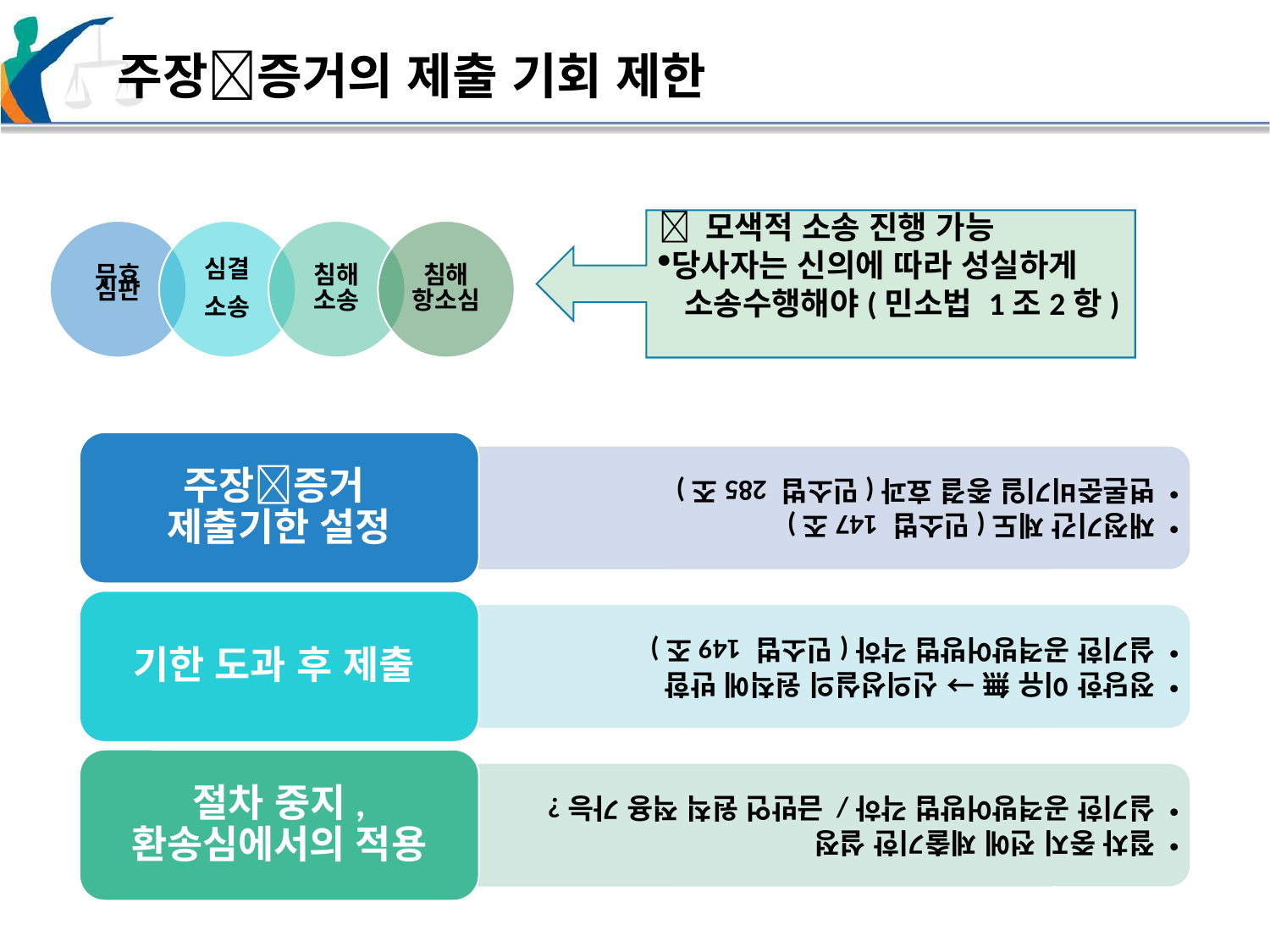

주장⋅증거의 제출 기회 제한
무효
심판
심결
취소
소송
침해
소송
침해
항소심
• 모색적 소송 진행 가능
당사자는 신의에 따라 성실하게
  소송수행해야(민소법 1조2항)
재정기간 제도(민소법 147조)
변론준비기일 종결 효과(민소법 285조)
주장⋅증거
제출기한 설정
정당한 이유 無 → 신의성실의 원칙에 반함
실기한 공격방어방법 각하(민소법 149조)
기한 도과 후 제출
절차 중지 전에 제출기한 설정
실기한 공격방어방법 각하/ 금반언 원칙 적용 가능?
절차 중지,
환송심에서의 적용